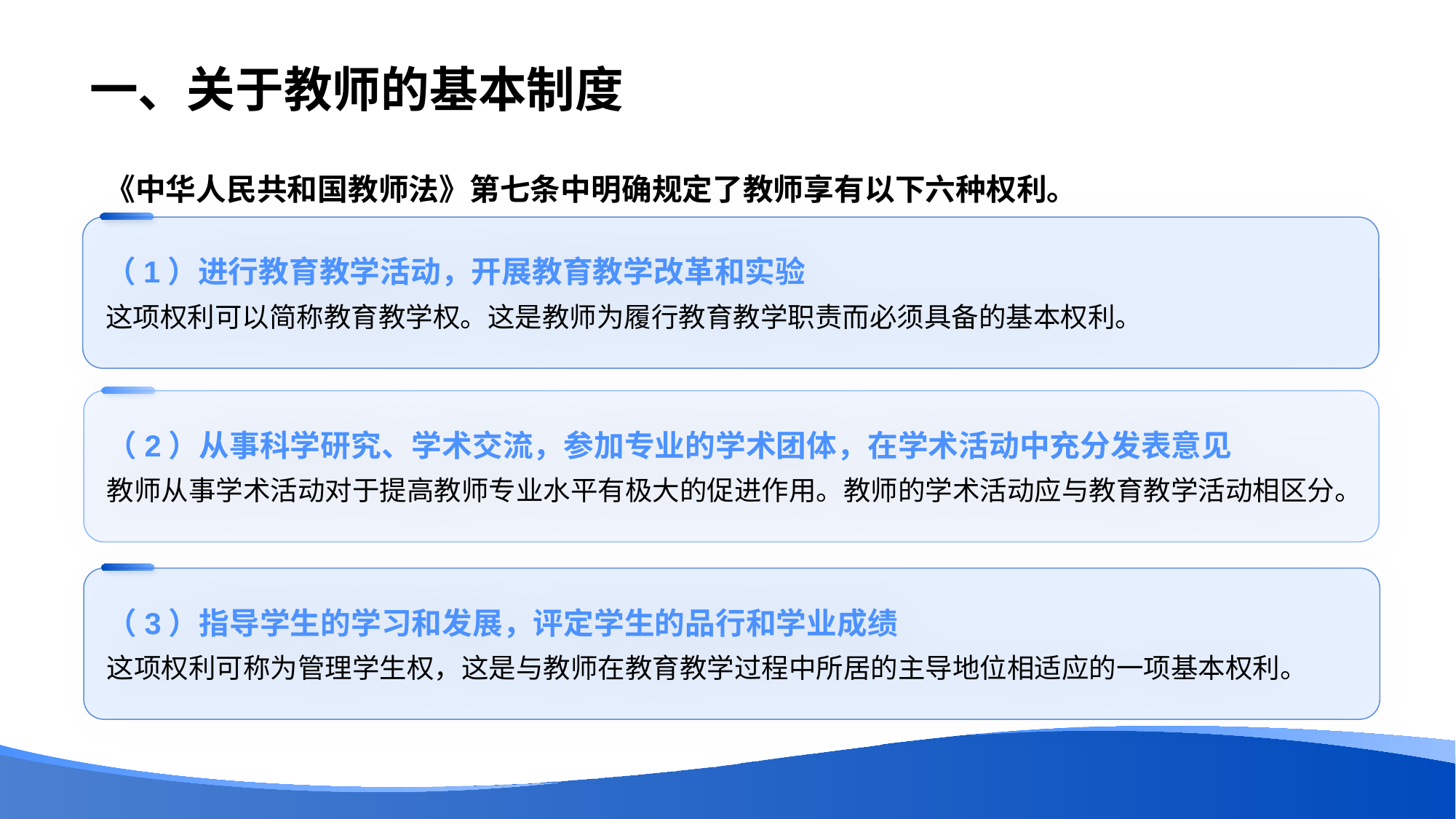

# 一、关于教师的基本制度
《中华人民共和国教师法》第七条中明确规定了教师享有以下六种权利。

（1）进行教育教学活动，开展教育教学改革和实验
这项权利可以简称教育教学权。这是教师为履行教育教学职责而必须具备的基本权利。

（2）从事科学研究、学术交流，参加专业的学术团体，在学术活动中充分发表意见
教师从事学术活动对于提高教师专业水平有极大的促进作用。教师的学术活动应与教育教学活动相区分。

（3）指导学生的学习和发展，评定学生的品行和学业成绩
这项权利可称为管理学生权，这是与教师在教育教学过程中所居的主导地位相适应的一项基本权利。